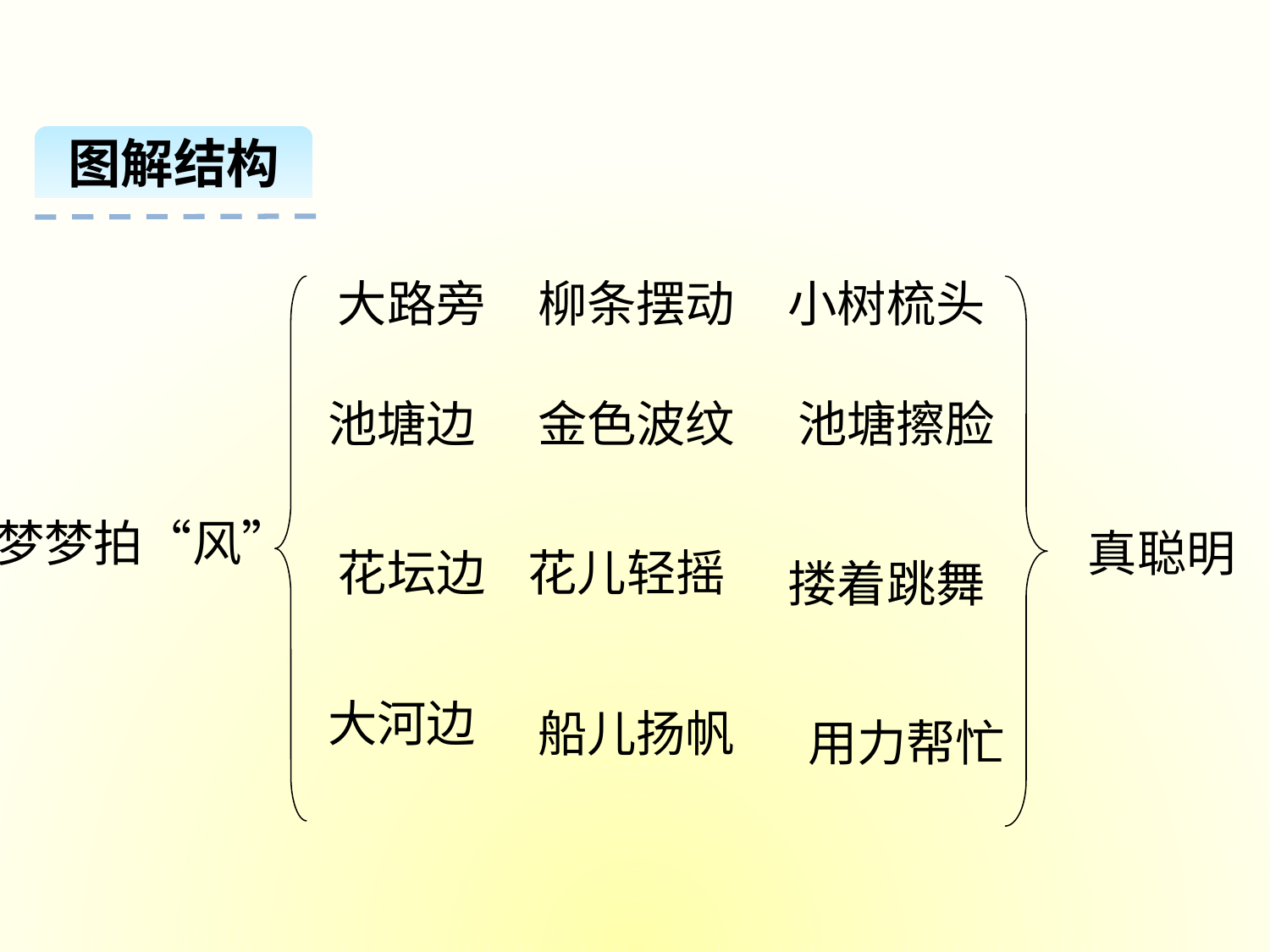

图解结构

大路旁
柳条摆动
小树梳头

池塘边
金色波纹
池塘擦脸
梦梦拍“风”
真聪明
花坛边
花儿轻摇
搂着跳舞
大河边
船儿扬帆
用力帮忙